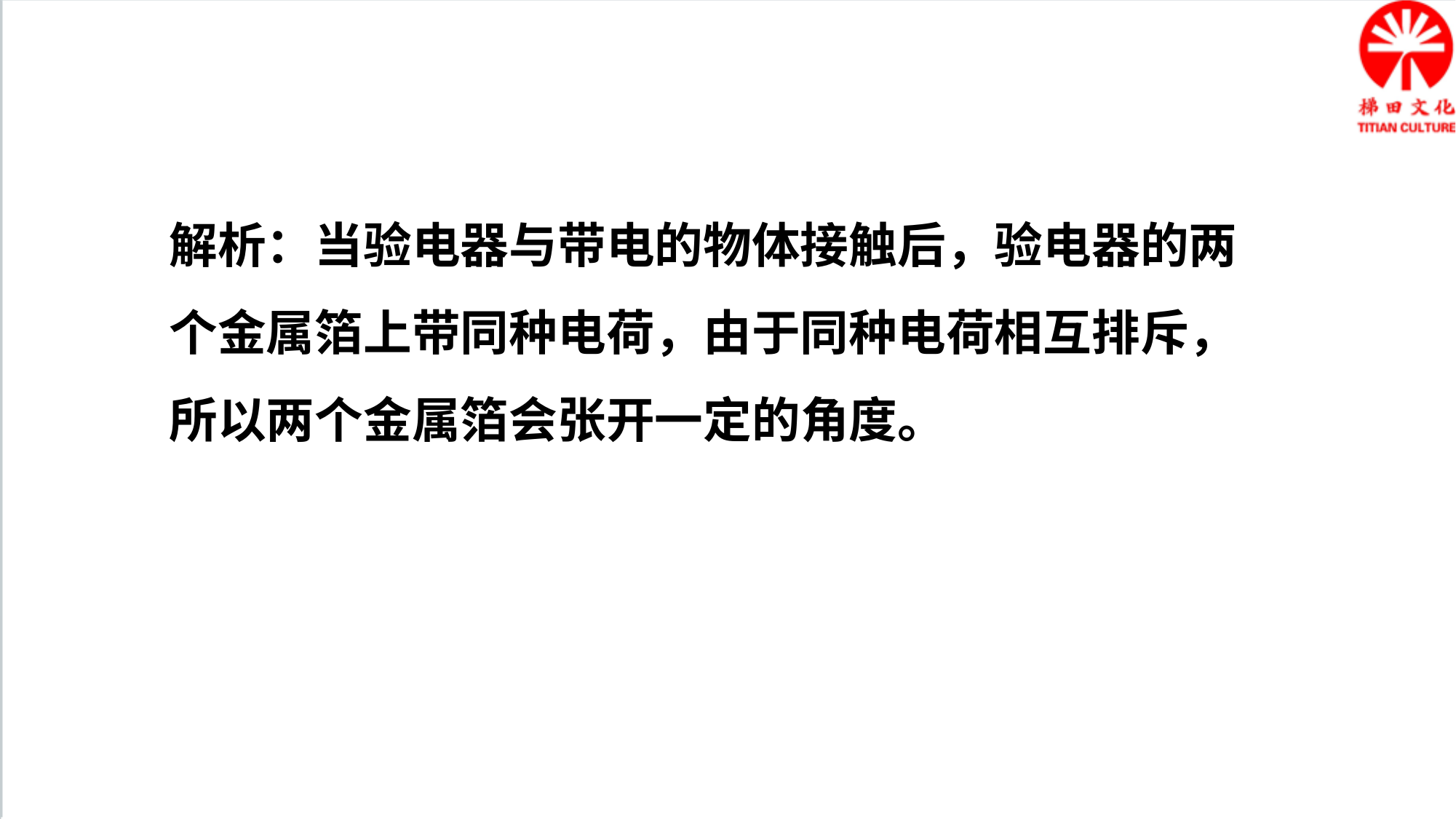

解析：当验电器与带电的物体接触后，验电器的两个金属箔上带同种电荷，由于同种电荷相互排斥，所以两个金属箔会张开一定的角度。